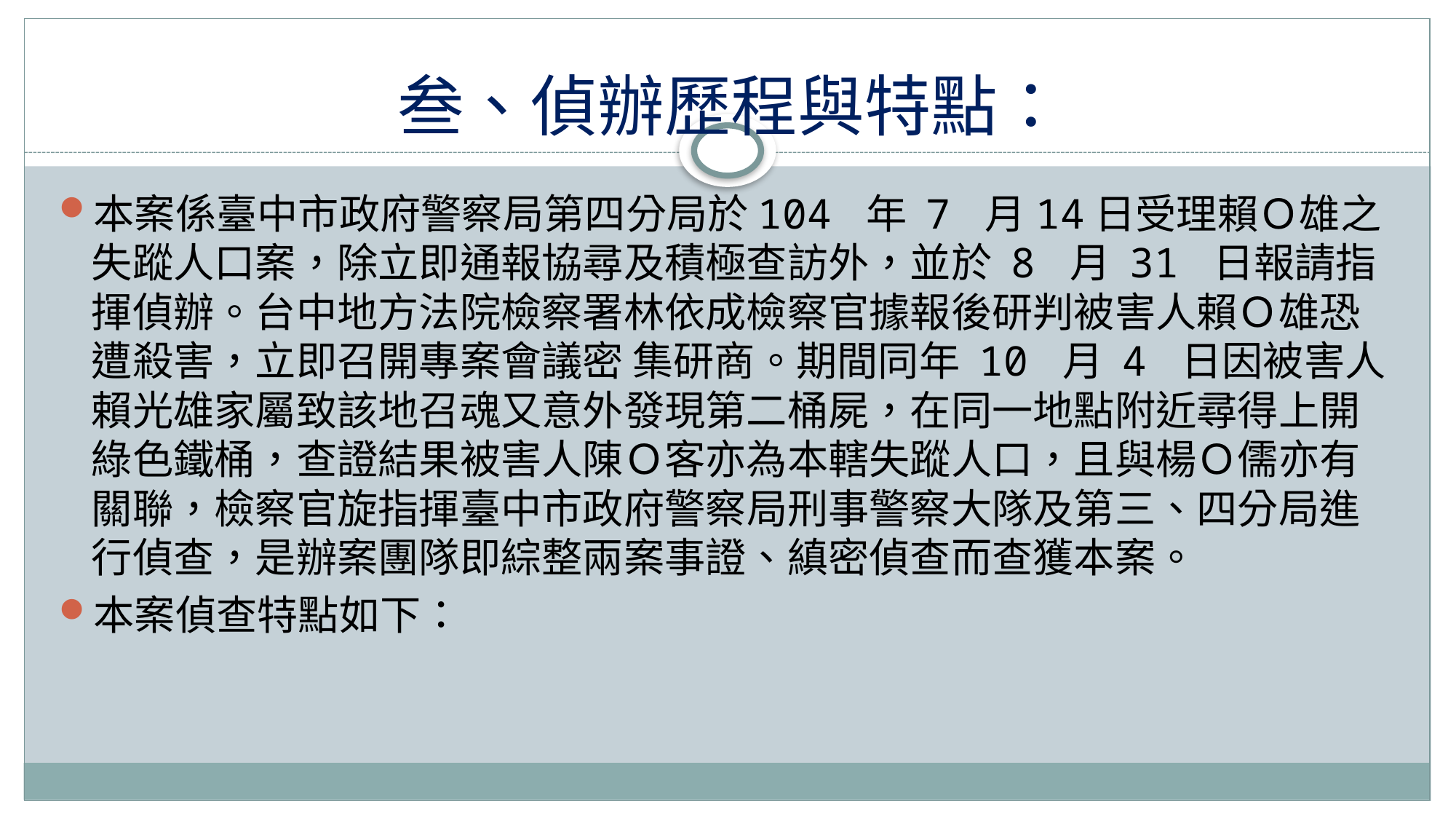

# 叁、偵辦歷程與特點：
本案係臺中市政府警察局第四分局於104 年 7 月14日受理賴Ｏ雄之失蹤人口案，除立即通報協尋及積極查訪外，並於 8 月 31 日報請指揮偵辦。台中地方法院檢察署林依成檢察官據報後研判被害人賴Ｏ雄恐遭殺害，立即召開專案會議密 集研商。期間同年 10 月 4 日因被害人賴光雄家屬致該地召魂又意外發現第二桶屍，在同一地點附近尋得上開綠色鐵桶，查證結果被害人陳Ｏ客亦為本轄失蹤人口，且與楊Ｏ儒亦有關聯，檢察官旋指揮臺中市政府警察局刑事警察大隊及第三、四分局進行偵查，是辦案團隊即綜整兩案事證、縝密偵查而查獲本案。
本案偵查特點如下：